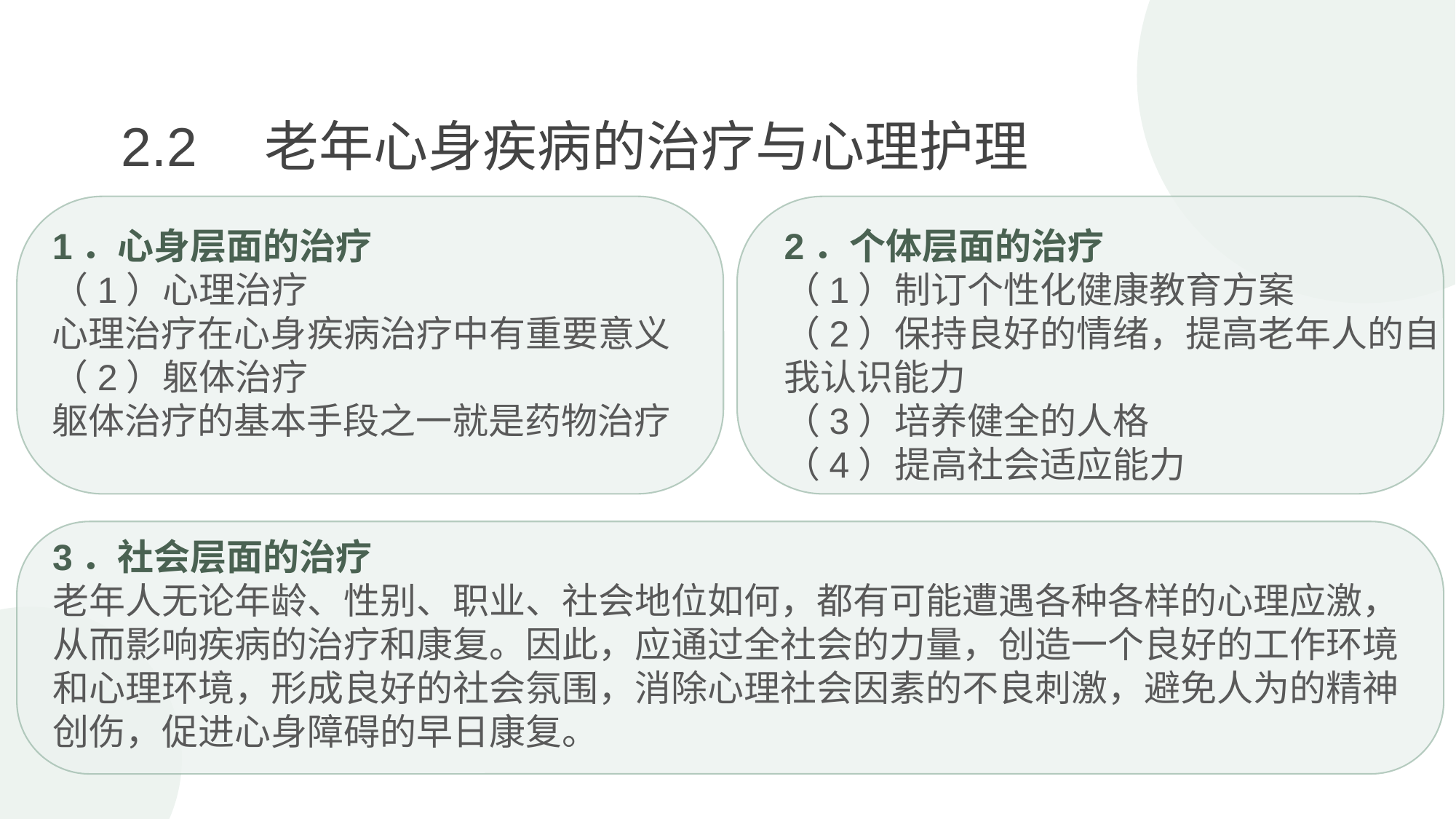

2.2　老年心身疾病的治疗与心理护理

1．心身层面的治疗
（1）心理治疗
心理治疗在心身疾病治疗中有重要意义
（2）躯体治疗
躯体治疗的基本手段之一就是药物治疗
2．个体层面的治疗
（1）制订个性化健康教育方案
（2）保持良好的情绪，提高老年人的自我认识能力
（3）培养健全的人格
（4）提高社会适应能力

3．社会层面的治疗
老年人无论年龄、性别、职业、社会地位如何，都有可能遭遇各种各样的心理应激，从而影响疾病的治疗和康复。因此，应通过全社会的力量，创造一个良好的工作环境和心理环境，形成良好的社会氛围，消除心理社会因素的不良刺激，避免人为的精神创伤，促进心身障碍的早日康复。